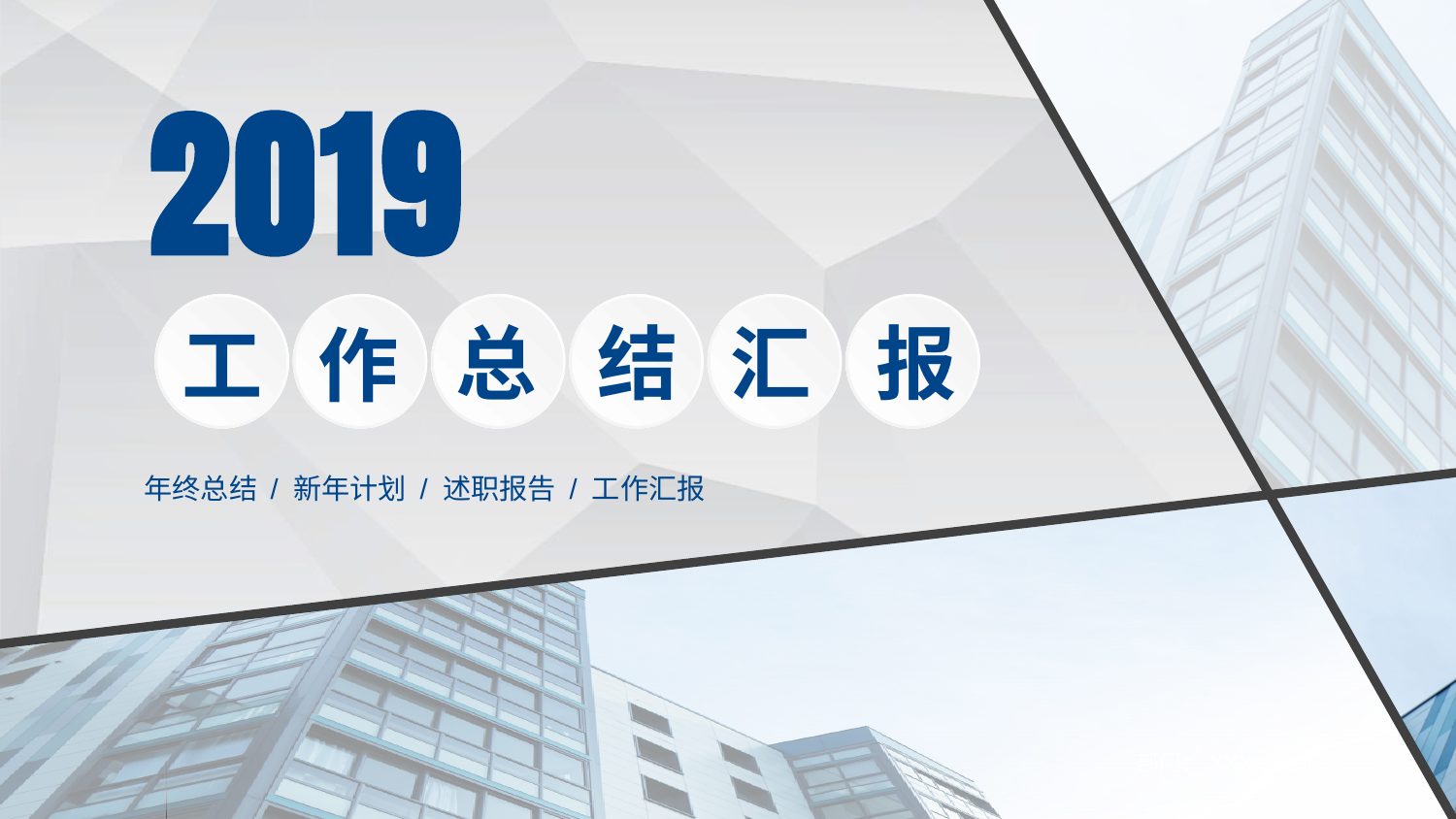

2019

总
结
汇
报
工
作

年终总结 / 新年计划 / 述职报告 / 工作汇报

部门：XXX   汇报人：xxx